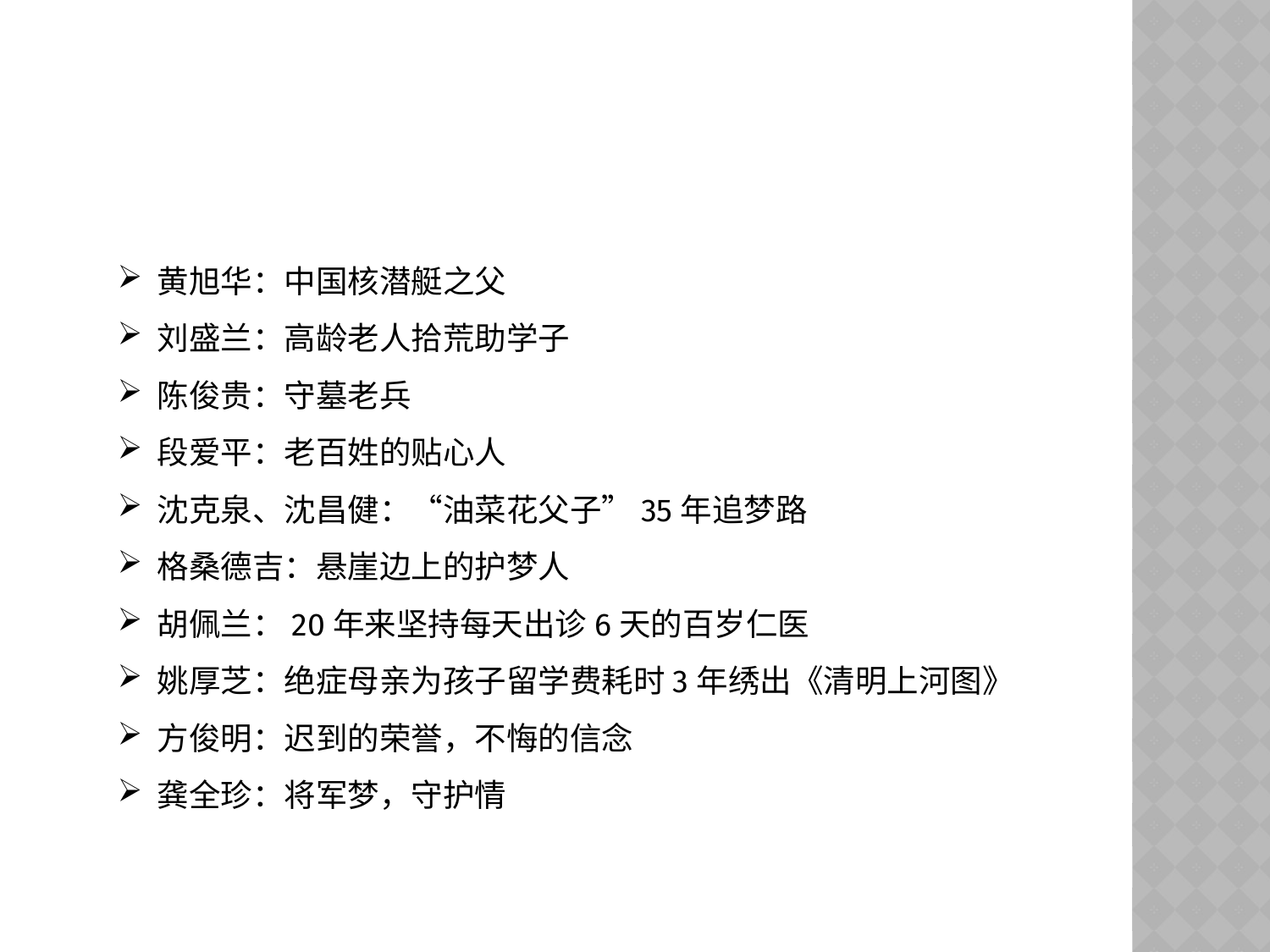

感动中国2013
黄旭华：中国核潜艇之父
刘盛兰：高龄老人拾荒助学子
陈俊贵：守墓老兵
段爱平：老百姓的贴心人
沈克泉、沈昌健：“油菜花父子”35年追梦路
格桑德吉：悬崖边上的护梦人
胡佩兰：20年来坚持每天出诊6天的百岁仁医
姚厚芝：绝症母亲为孩子留学费耗时3年绣出《清明上河图》
方俊明：迟到的荣誉，不悔的信念
龚全珍：将军梦，守护情